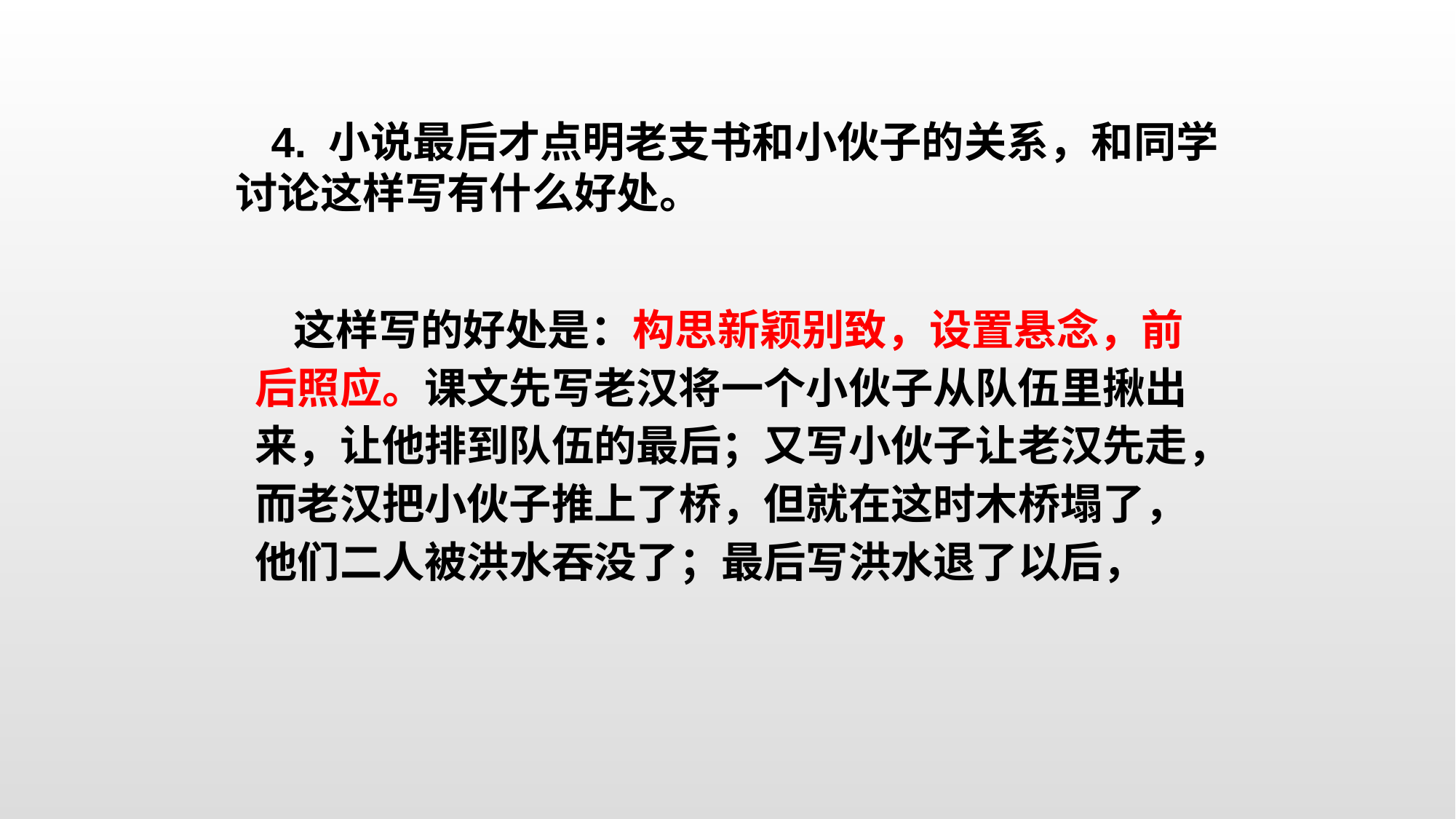

4. 小说最后才点明老支书和小伙子的关系，和同学讨论这样写有什么好处。
   这样写的好处是：构思新颖别致，设置悬念，前后照应。课文先写老汉将一个小伙子从队伍里揪出来，让他排到队伍的最后；又写小伙子让老汉先走，而老汉把小伙子推上了桥，但就在这时木桥塌了，他们二人被洪水吞没了；最后写洪水退了以后，